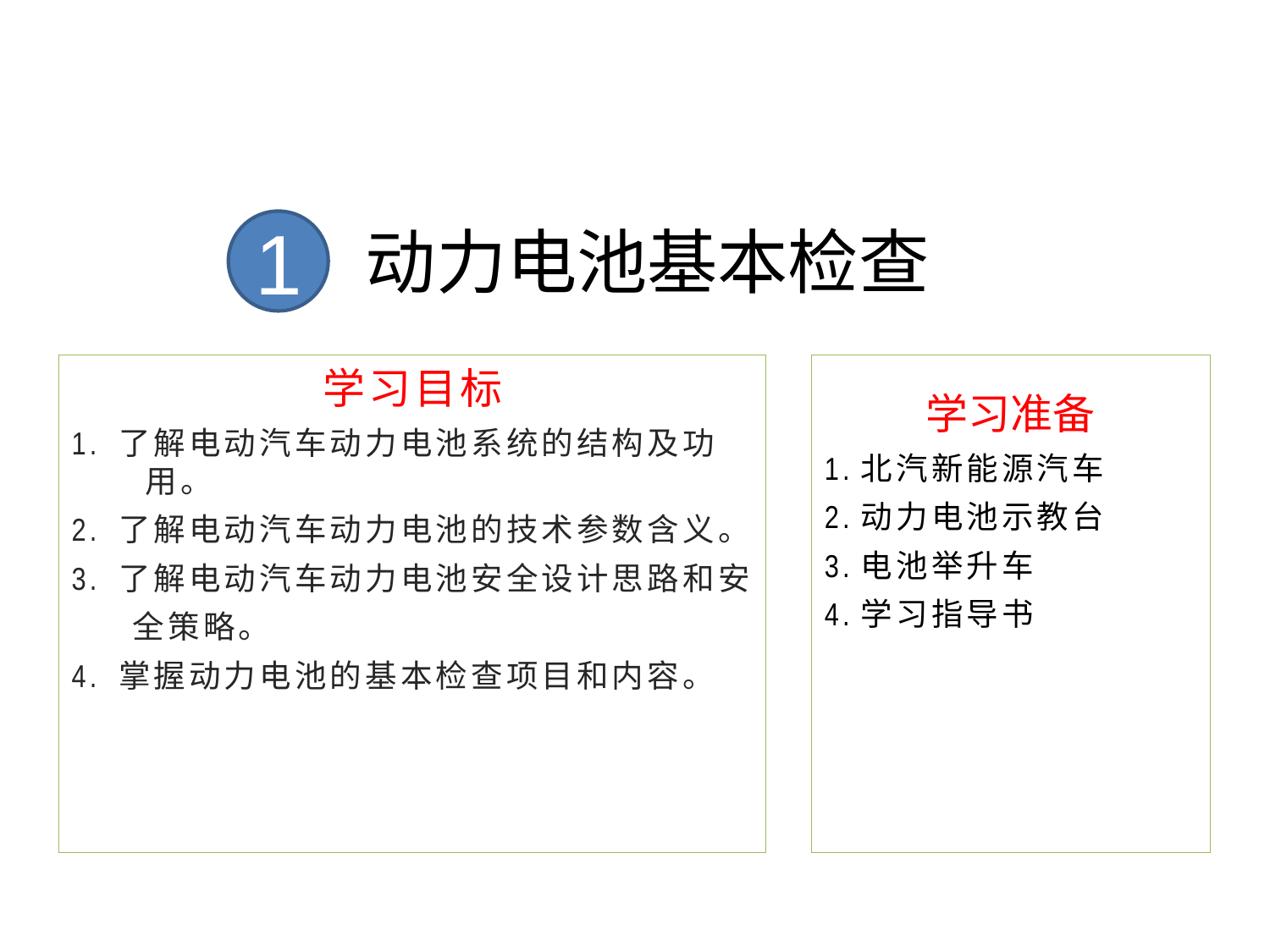

1
# 动力电池基本检查
学习目标
1. 了解电动汽车动力电池系统的结构及功用。
2. 了解电动汽车动力电池的技术参数含义。
3. 了解电动汽车动力电池安全设计思路和安
     全策略。
4. 掌握动力电池的基本检查项目和内容。

学习准备
1.北汽新能源汽车
2.动力电池示教台
3.电池举升车
4.学习指导书